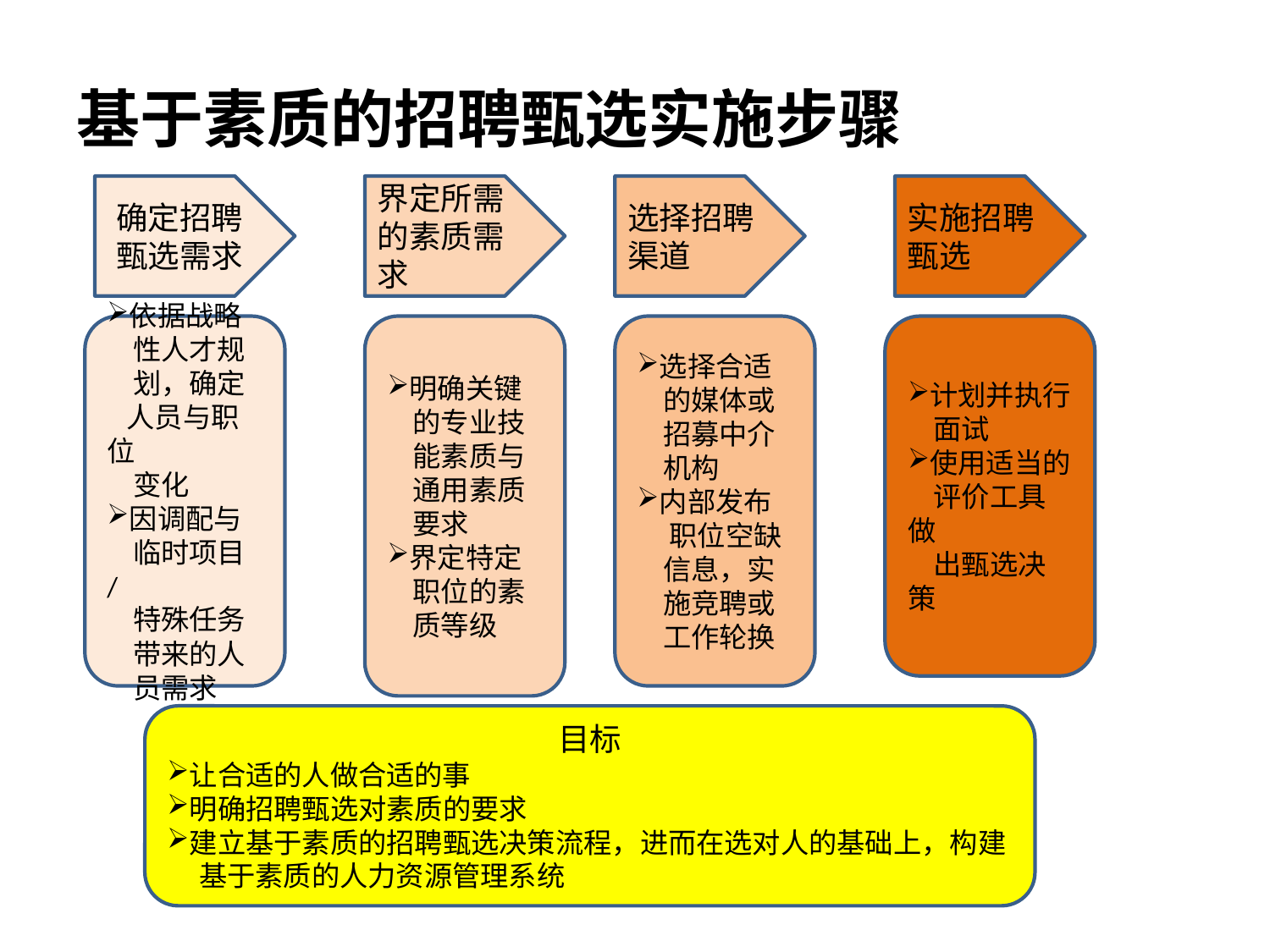

# 基于素质的招聘甄选实施步骤
确定招聘甄选需求
界定所需的素质需求
选择招聘渠道
实施招聘甄选

依据战略
   性人才规
   划，确定
  人员与职位
   变化
因调配与
   临时项目/
   特殊任务
   带来的人
   员需求
明确关键
   的专业技
   能素质与
   通用素质
   要求
界定特定
   职位的素
   质等级
选择合适
   的媒体或
   招募中介
   机构
内部发布
    职位空缺
   信息，实
   施竞聘或
   工作轮换
计划并执行
   面试
使用适当的
   评价工具做
   出甄选决策
目标
让合适的人做合适的事
明确招聘甄选对素质的要求
建立基于素质的招聘甄选决策流程，进而在选对人的基础上，构建
    基于素质的人力资源管理系统